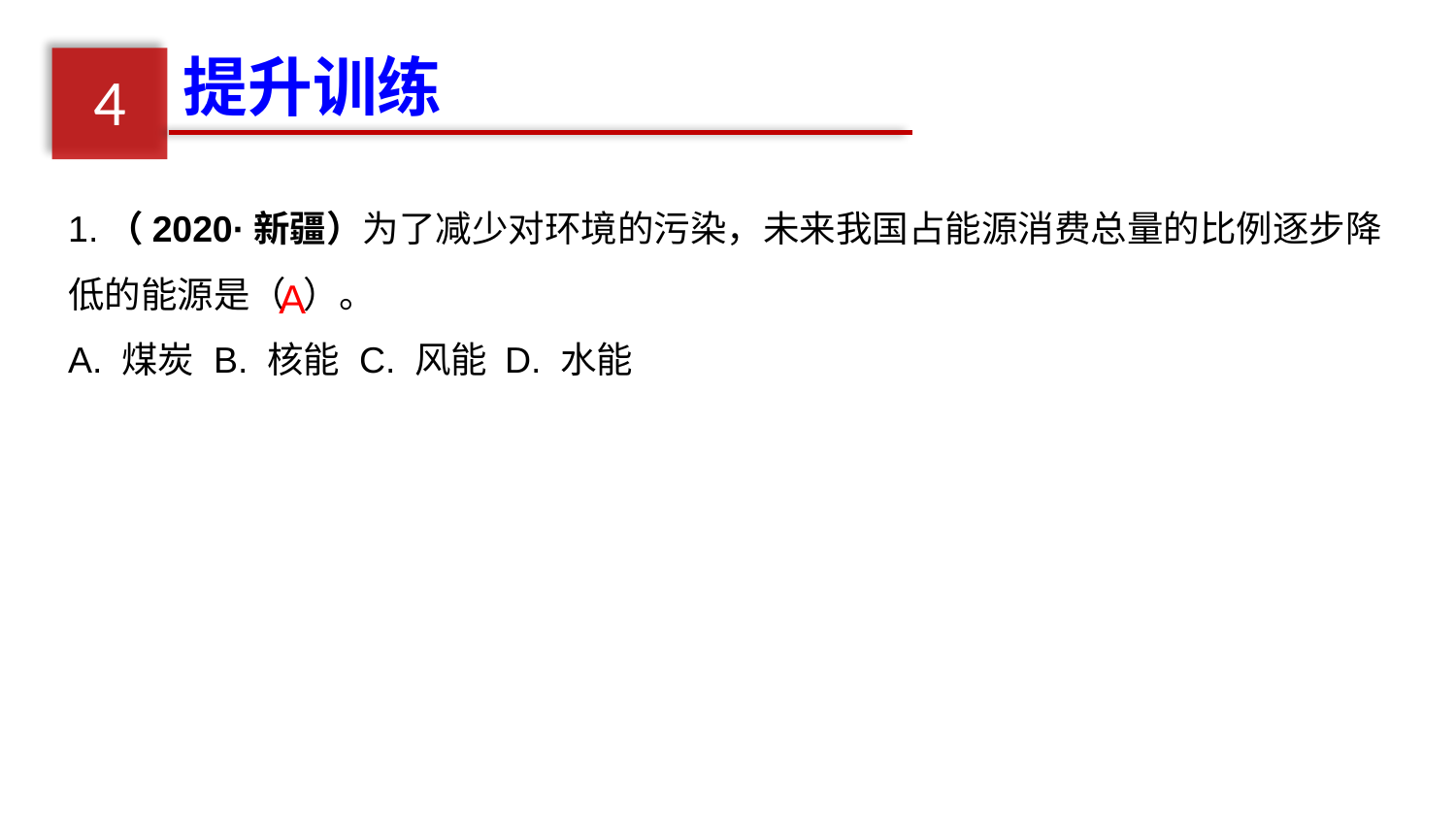

提升训练

4
1.（2020·新疆）为了减少对环境的污染，未来我国占能源消费总量的比例逐步降低的能源是（  ）。
A. 煤炭	B. 核能	C. 风能	D. 水能
A